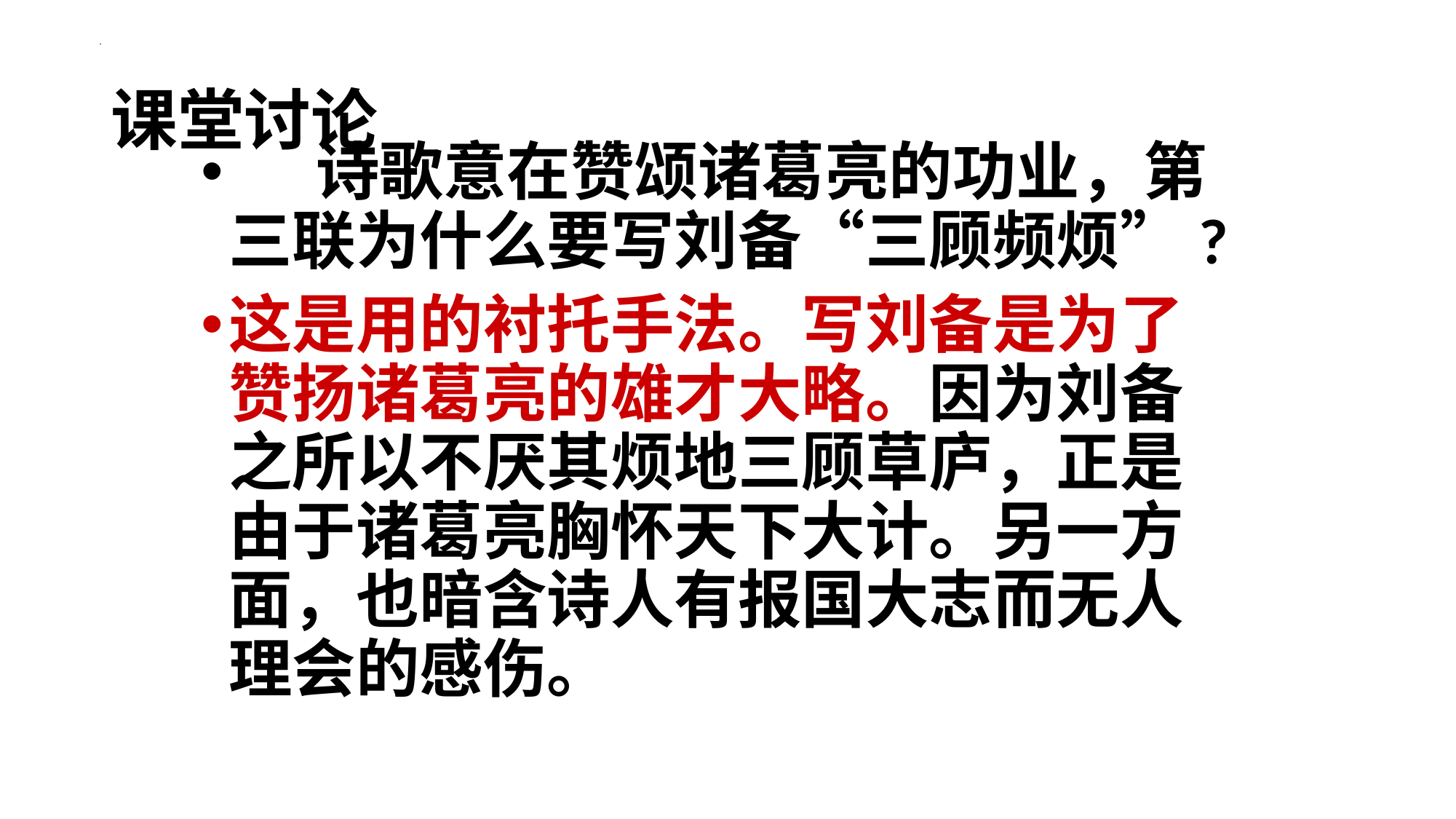

# 课堂讨论
     诗歌意在赞颂诸葛亮的功业，第三联为什么要写刘备“三顾频烦”?
这是用的衬托手法。写刘备是为了赞扬诸葛亮的雄才大略。因为刘备之所以不厌其烦地三顾草庐，正是由于诸葛亮胸怀天下大计。另一方面，也暗含诗人有报国大志而无人理会的感伤。